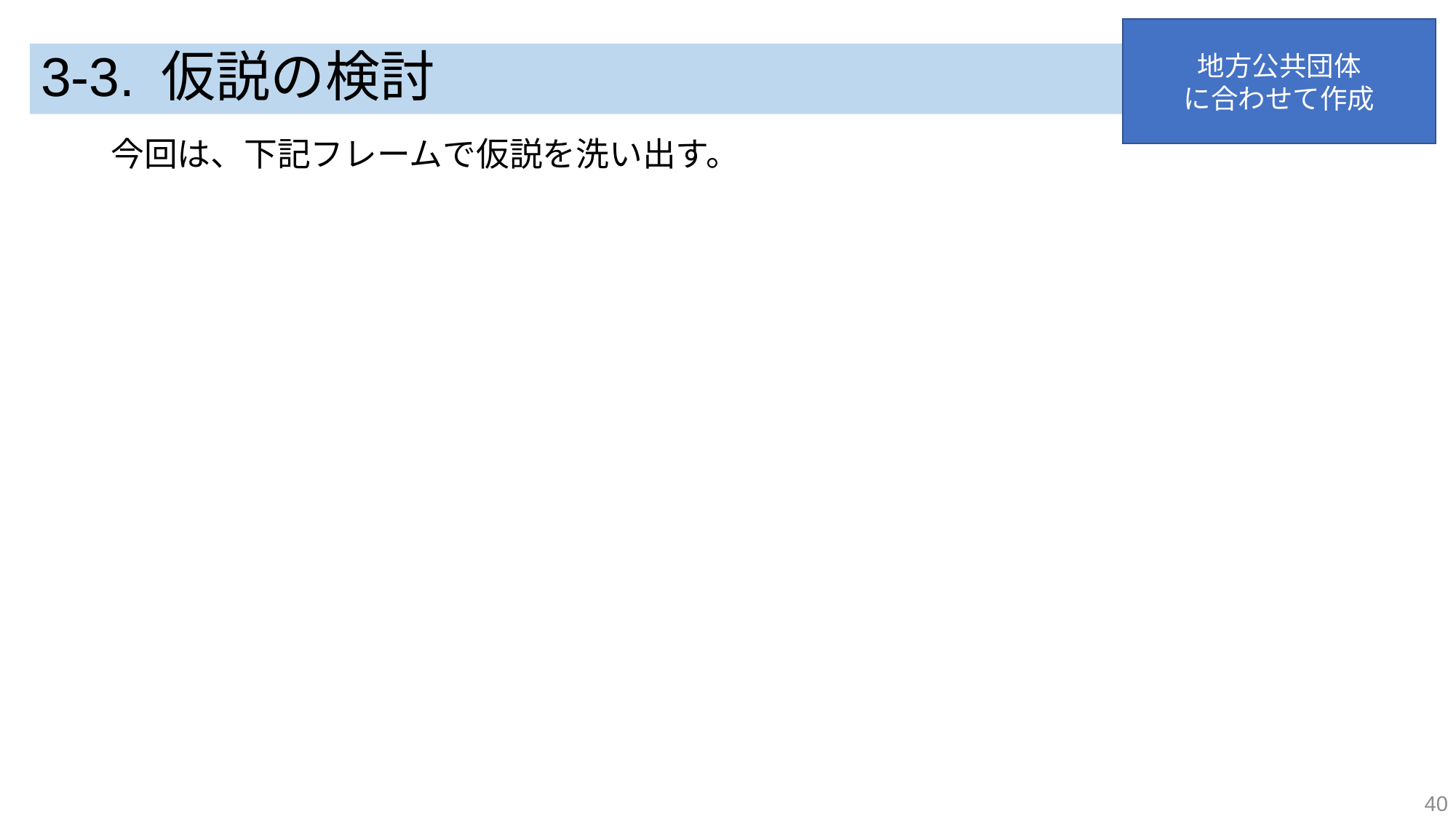

地方公共団体
に合わせて作成
# 3-3. 仮説の検討
今回は、下記フレームで仮説を洗い出す。
40